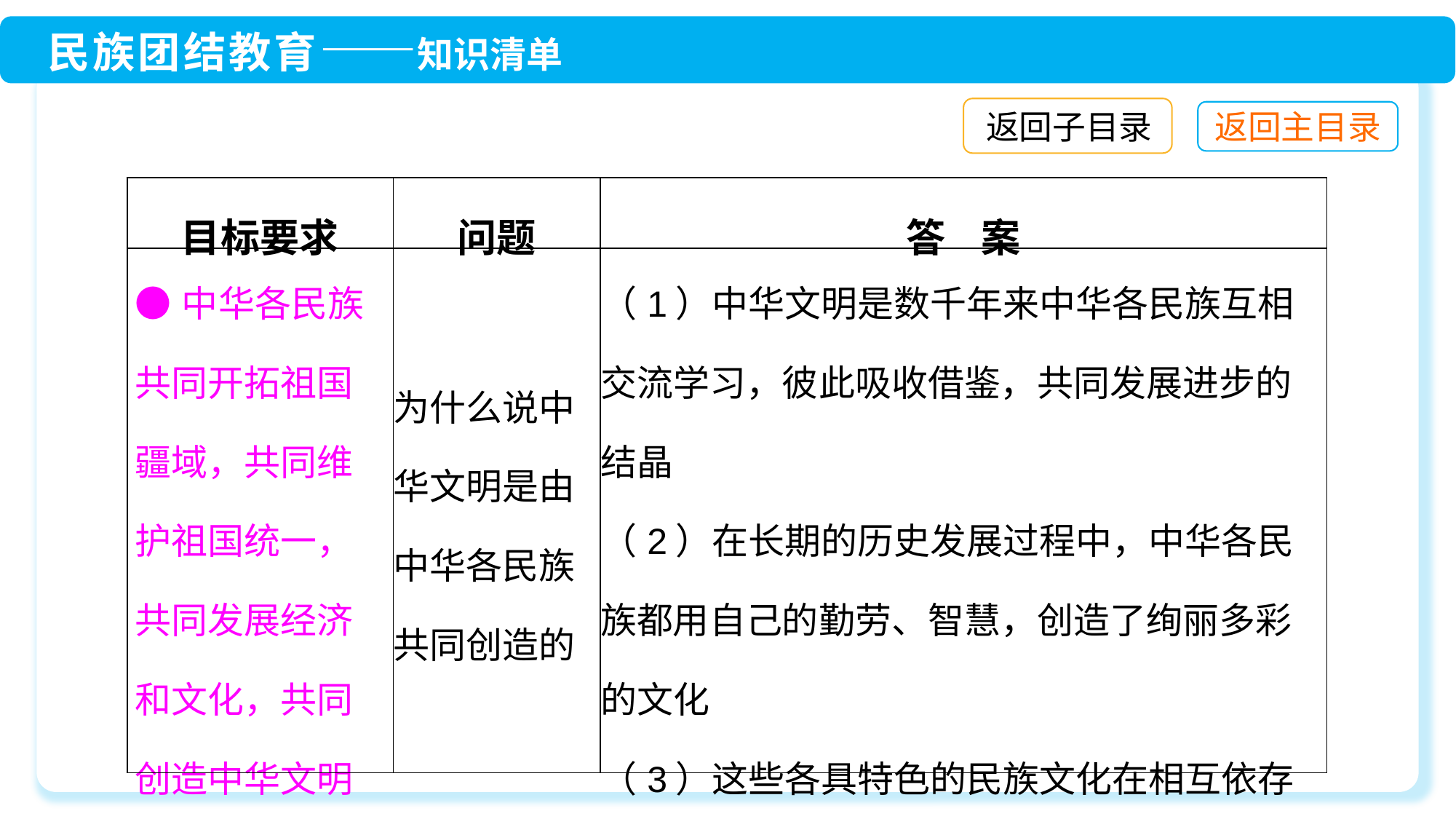

返回子目录
| 目标要求 | 问题 | 答 案 |
| --- | --- | --- |
| ●中华各民族共同开拓祖国疆域，共同维护祖国统一，共同发展经济和文化，共同创造中华文明 | 为什么说中华文明是由中华各民族共同创造的 | （1）中华文明是数千年来中华各民族互相交流学习，彼此吸收借鉴，共同发展进步的结晶 （2）在长期的历史发展过程中，中华各民族都用自己的勤劳、智慧，创造了绚丽多彩的文化 （3）这些各具特色的民族文化在相互依存中共同繁荣发展，逐渐熔铸成中华文明 |